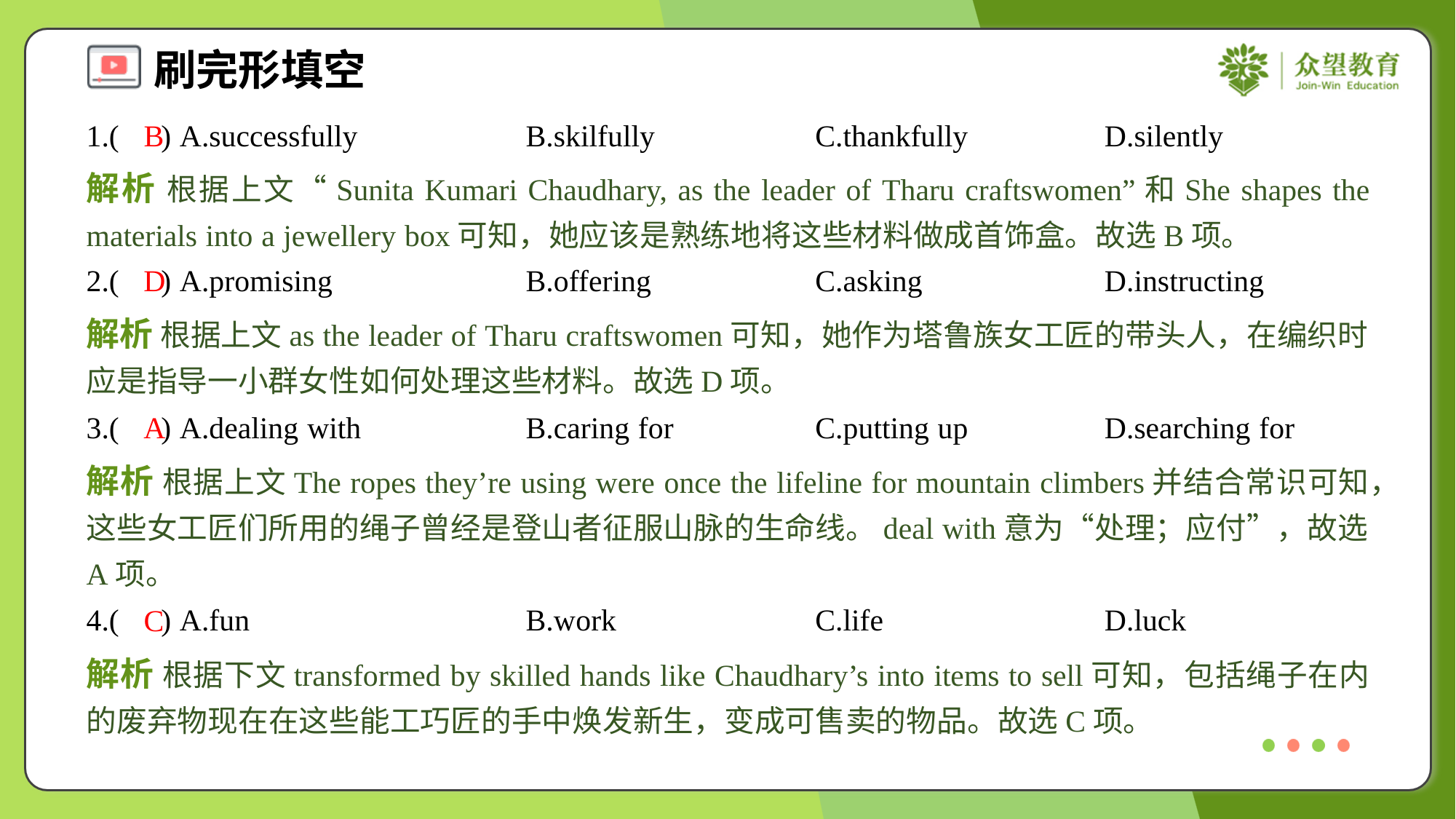

1.(     ) A.successfully	B.skilfully	C.thankfully	D.silently
B
解析 根据上文“Sunita Kumari Chaudhary, as the leader of Tharu craftswomen”和She shapes the materials into a jewellery box可知，她应该是熟练地将这些材料做成首饰盒。故选B项。
2.(     ) A.promising	B.offering	C.asking	D.instructing
D
解析 根据上文as the leader of Tharu craftswomen可知，她作为塔鲁族女工匠的带头人，在编织时应是指导一小群女性如何处理这些材料。故选D项。
3.(     ) A.dealing with	B.caring for	C.putting up	D.searching for
A
解析 根据上文The ropes they’re using were once the lifeline for mountain climbers并结合常识可知，这些女工匠们所用的绳子曾经是登山者征服山脉的生命线。deal with意为“处理；应付”，故选A项。
4.(     ) A.fun	B.work	C.life	D.luck
C
解析 根据下文transformed by skilled hands like Chaudhary’s into items to sell可知，包括绳子在内的废弃物现在在这些能工巧匠的手中焕发新生，变成可售卖的物品。故选C项。